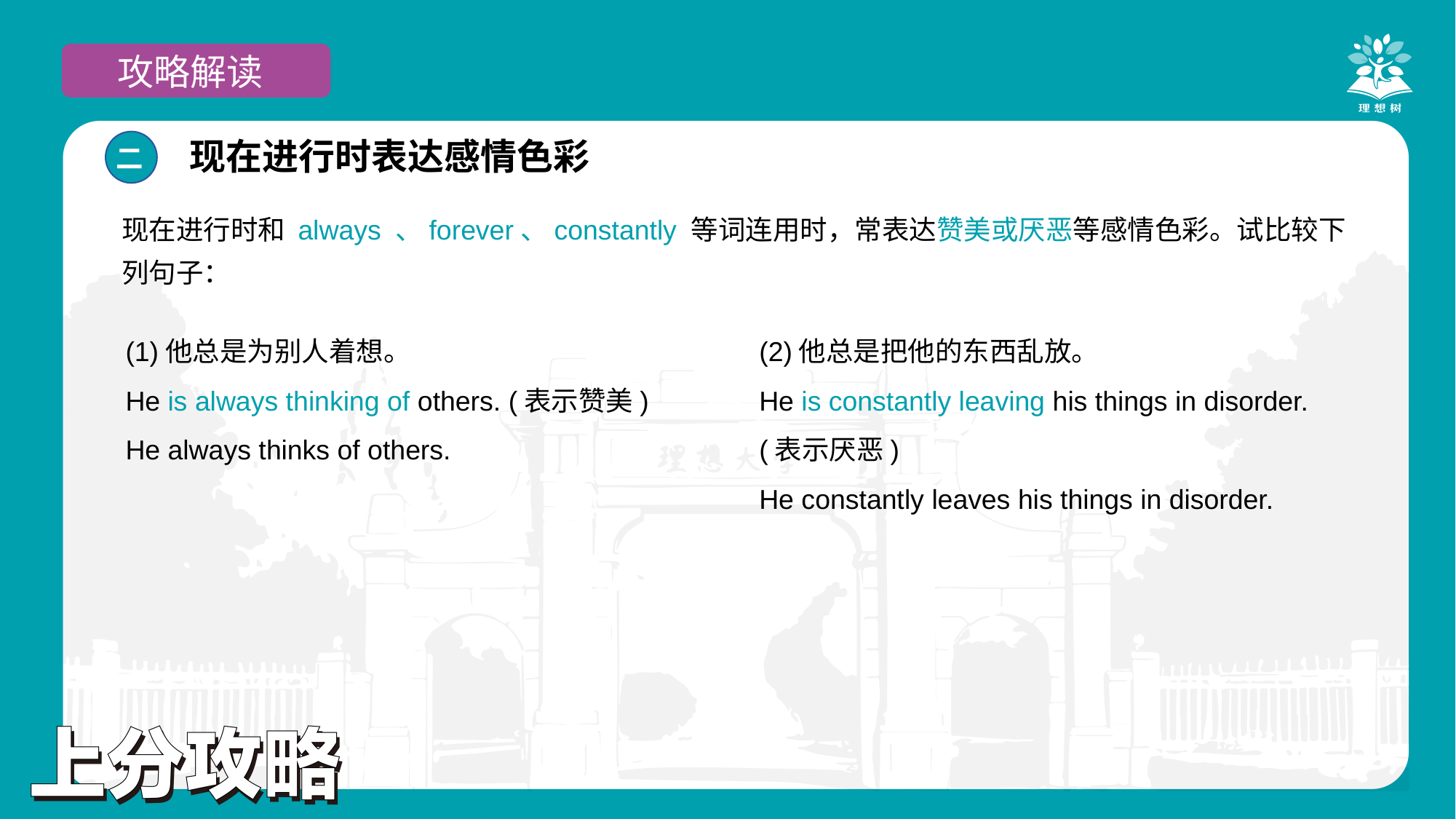

攻略解读
现在进行时表达感情色彩

二
现在进行时和 always 、forever、constantly 等词连用时，常表达赞美或厌恶等感情色彩。试比较下列句子：
(1)他总是为别人着想。
He is always thinking of others. (表示赞美) He always thinks of others.
(2)他总是把他的东西乱放。
He is constantly leaving his things in disorder. (表示厌恶)
He constantly leaves his things in disorder.